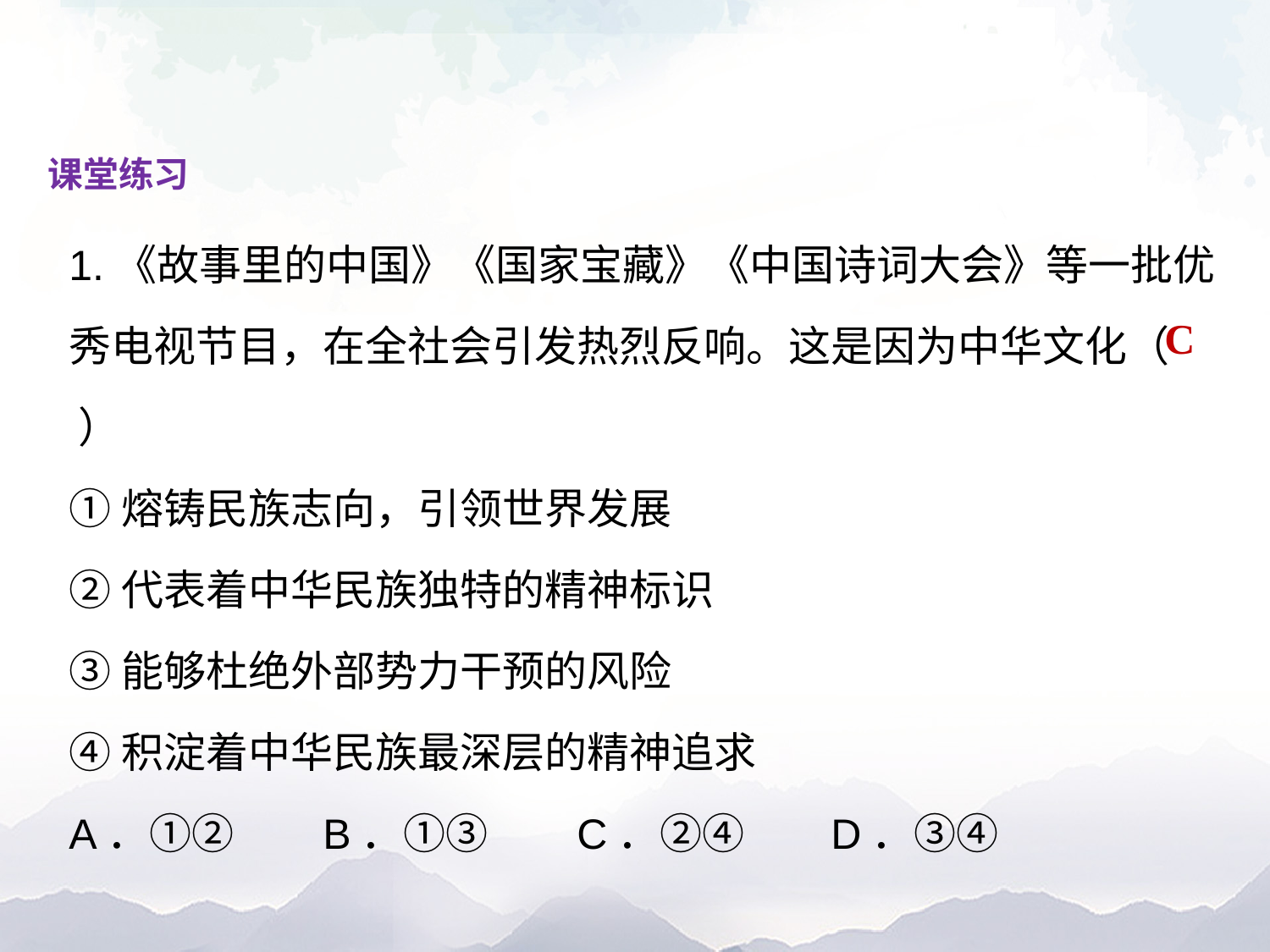

课堂练习
1.《故事里的中国》《国家宝藏》《中国诗词大会》等一批优秀电视节目，在全社会引发热烈反响。这是因为中华文化（  ）
①熔铸民族志向，引领世界发展
②代表着中华民族独特的精神标识
③能够杜绝外部势力干预的风险
④积淀着中华民族最深层的精神追求
A．①②	B．①③	C．②④	D．③④
C